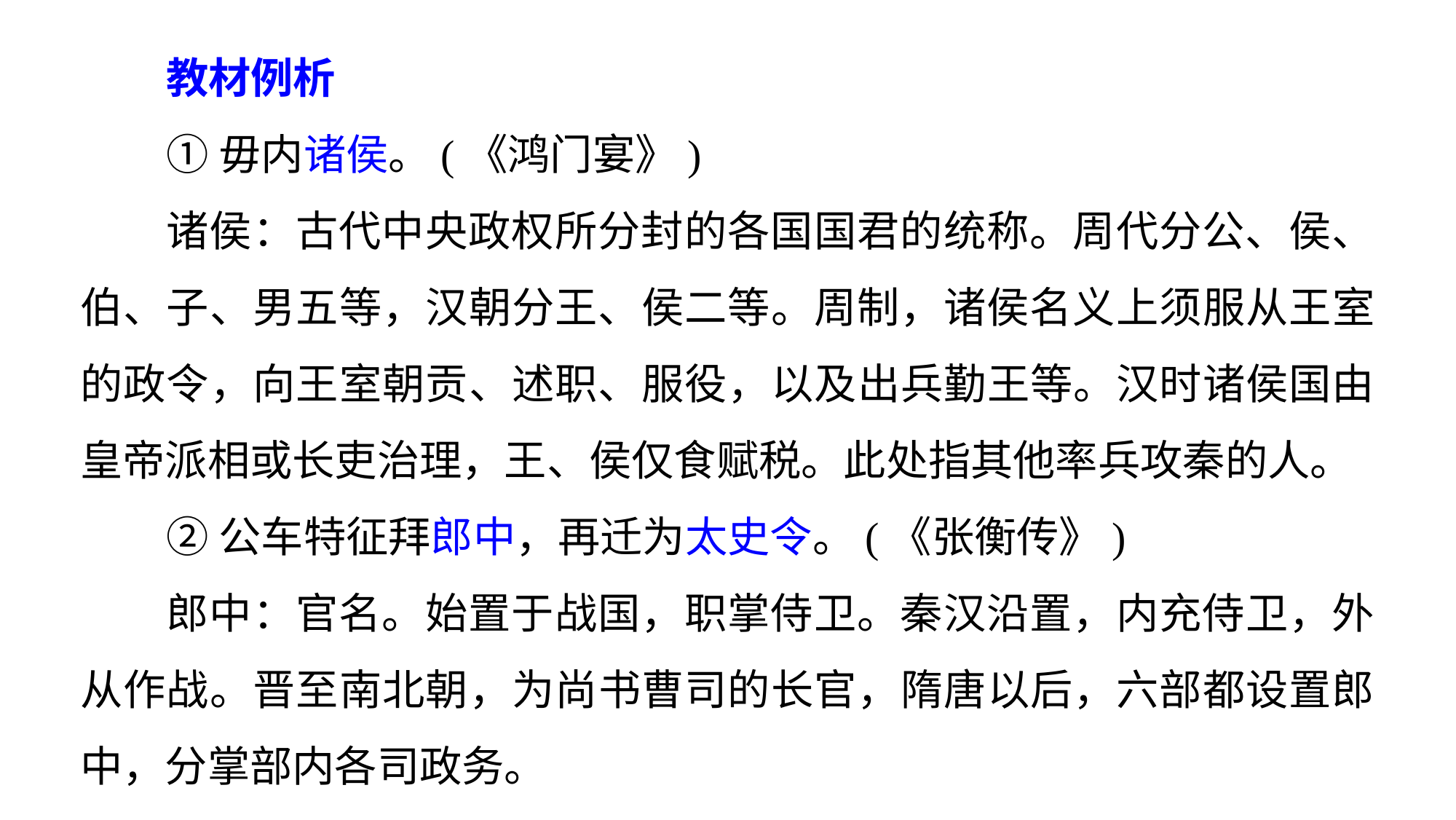

教材例析
①毋内诸侯。(《鸿门宴》)
诸侯：古代中央政权所分封的各国国君的统称。周代分公、侯、伯、子、男五等，汉朝分王、侯二等。周制，诸侯名义上须服从王室的政令，向王室朝贡、述职、服役，以及出兵勤王等。汉时诸侯国由皇帝派相或长吏治理，王、侯仅食赋税。此处指其他率兵攻秦的人。
②公车特征拜郎中，再迁为太史令。(《张衡传》)
郎中：官名。始置于战国，职掌侍卫。秦汉沿置，内充侍卫，外从作战。晋至南北朝，为尚书曹司的长官，隋唐以后，六部都设置郎中，分掌部内各司政务。